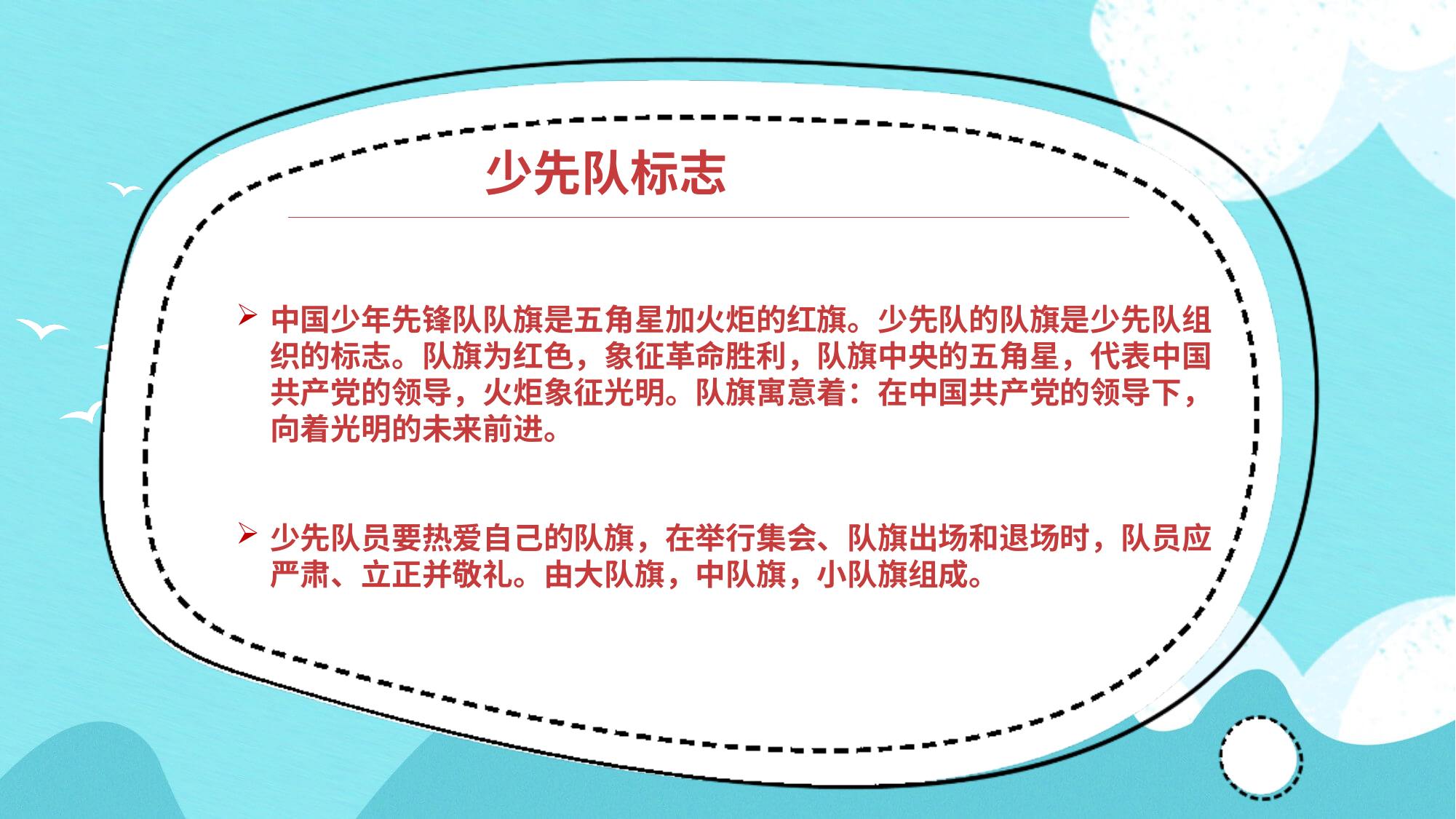

少先队标志
中国少年先锋队队旗是五角星加火炬的红旗。少先队的队旗是少先队组织的标志。队旗为红色，象征革命胜利，队旗中央的五角星，代表中国共产党的领导，火炬象征光明。队旗寓意着：在中国共产党的领导下，向着光明的未来前进。

少先队员要热爱自己的队旗，在举行集会、队旗出场和退场时，队员应严肃、立正并敬礼。由大队旗，中队旗，小队旗组成。